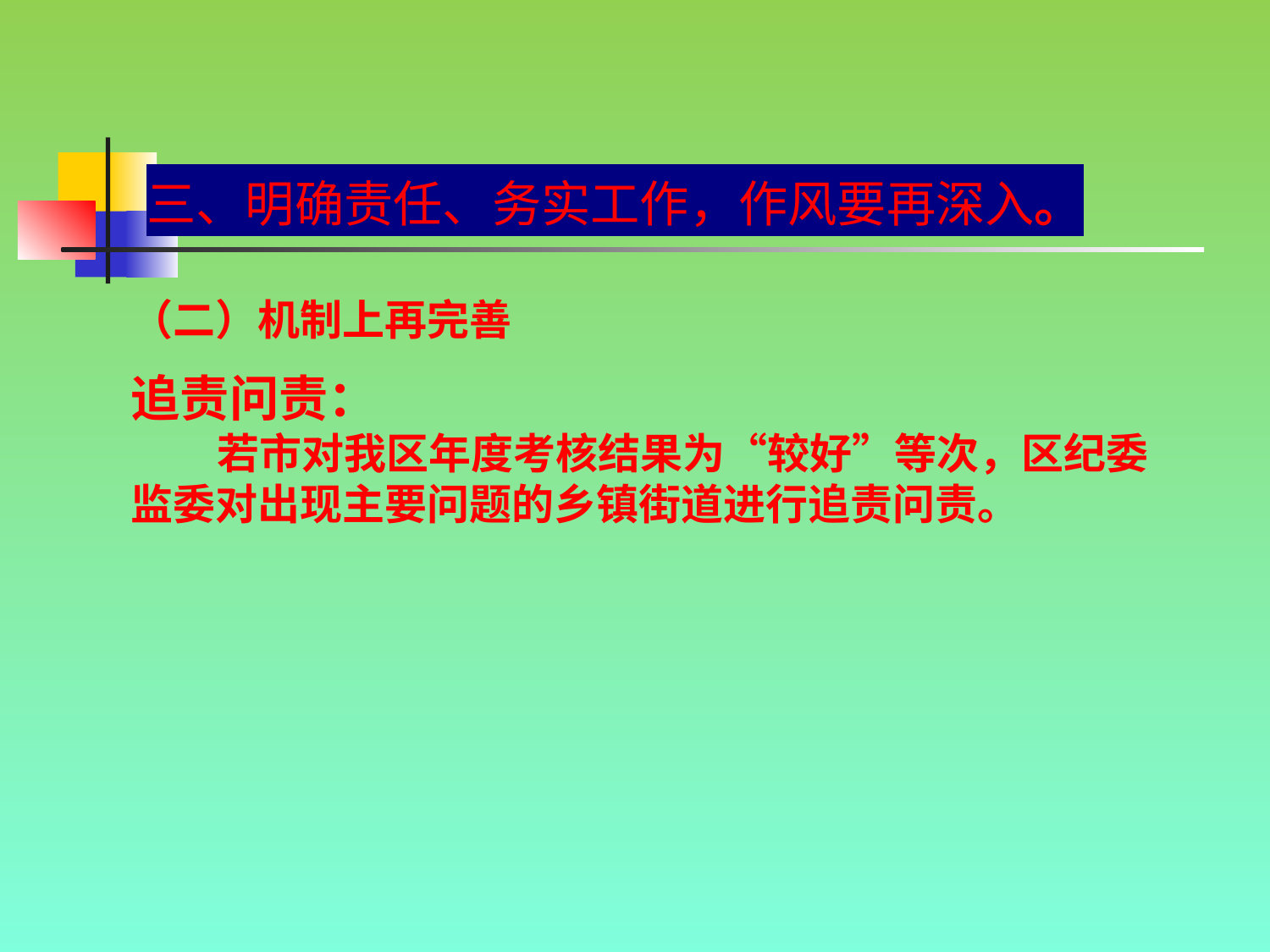

三、明确责任、务实工作，作风要再深入。
（二）机制上再完善
追责问责：
        若市对我区年度考核结果为“较好”等次，区纪委监委对出现主要问题的乡镇街道进行追责问责。